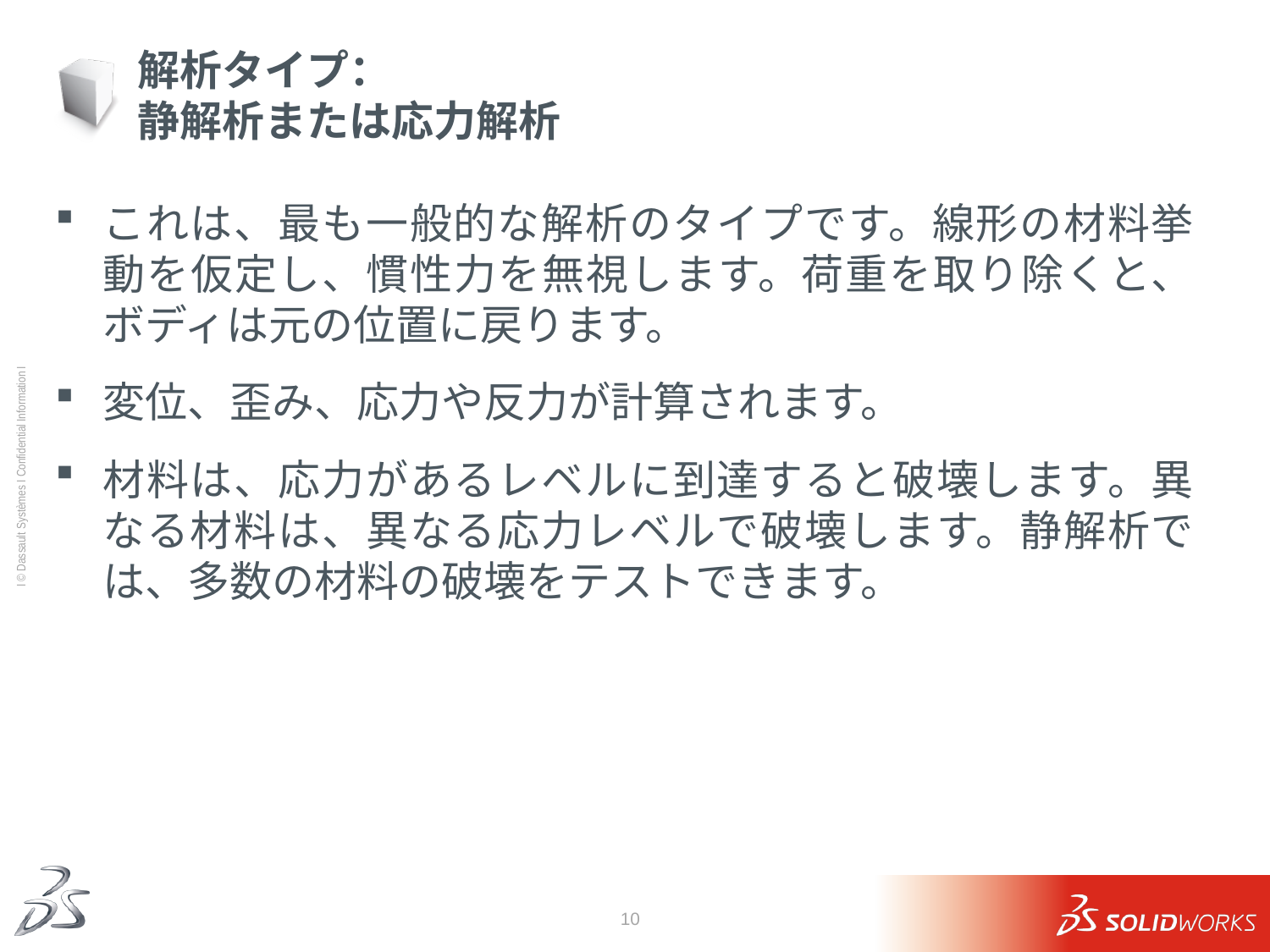

# 解析タイプ： 静解析または応力解析
これは、最も一般的な解析のタイプです。線形の材料挙動を仮定し、慣性力を無視します。荷重を取り除くと、ボディは元の位置に戻ります。
変位、歪み、応力や反力が計算されます。
材料は、応力があるレベルに到達すると破壊します。異なる材料は、異なる応力レベルで破壊します。静解析では、多数の材料の破壊をテストできます。